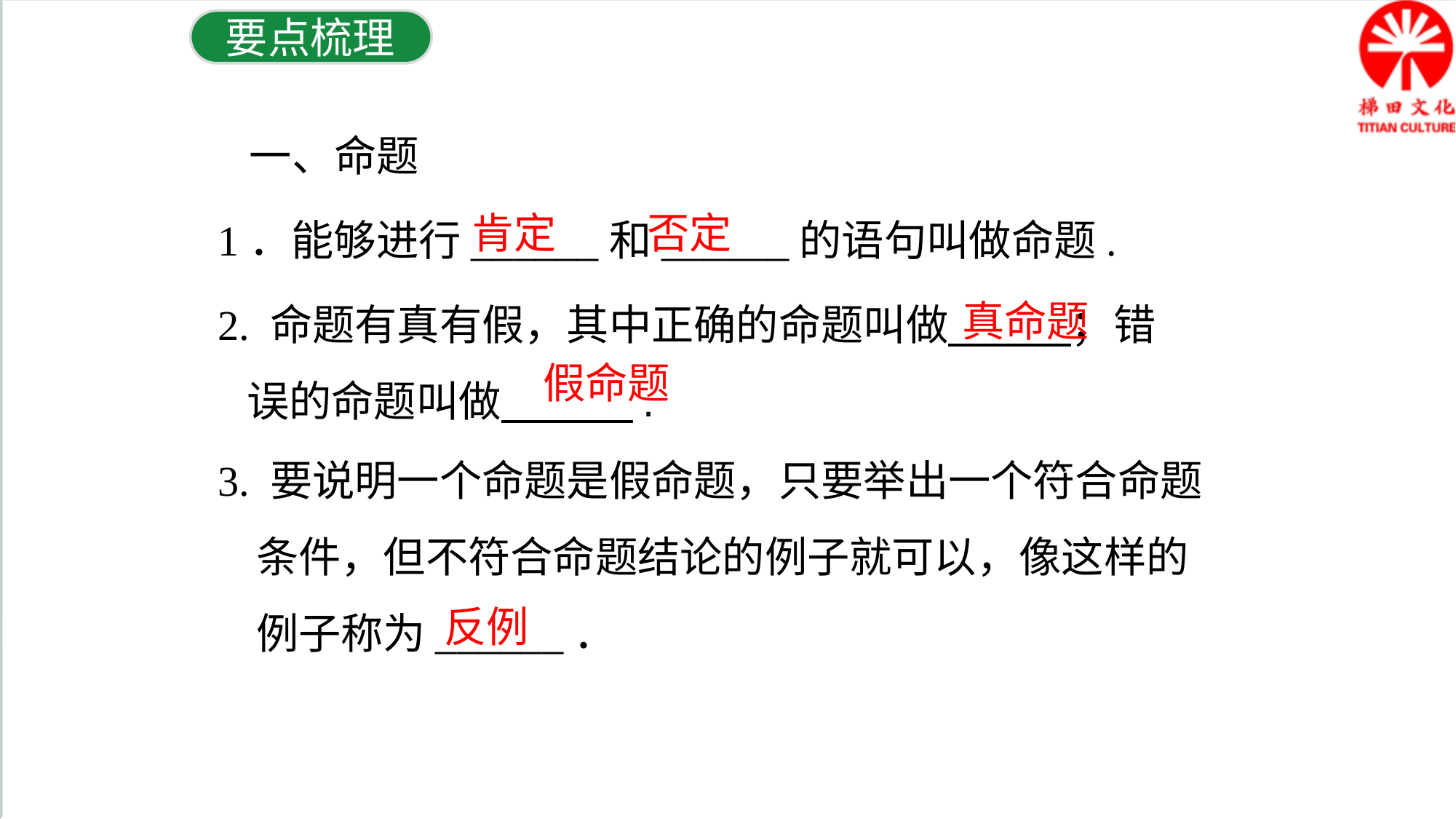

要点梳理

一、命题
1．能够进行______和______的语句叫做命题.
肯定
否定
2. 命题有真有假，其中正确的命题叫做　    　；错
  误的命题叫做　     　.
真命题

假命题
3. 要说明一个命题是假命题，只要举出一个符合命题
   条件，但不符合命题结论的例子就可以，像这样的
   例子称为______．
反例